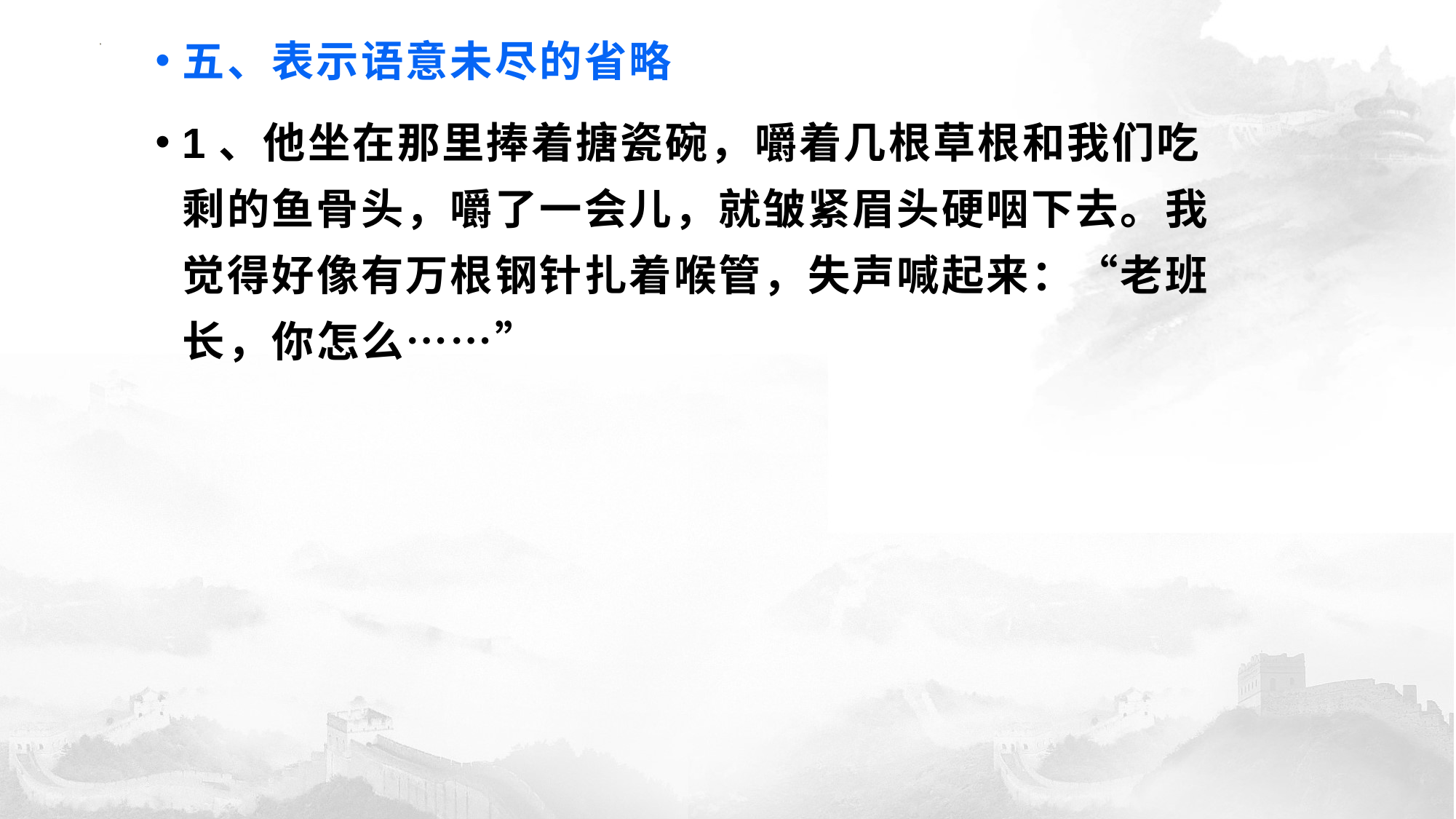

五、表示语意未尽的省略
1、他坐在那里捧着搪瓷碗，嚼着几根草根和我们吃剩的鱼骨头，嚼了一会儿，就皱紧眉头硬咽下去。我觉得好像有万根钢针扎着喉管，失声喊起来：“老班长，你怎么……”